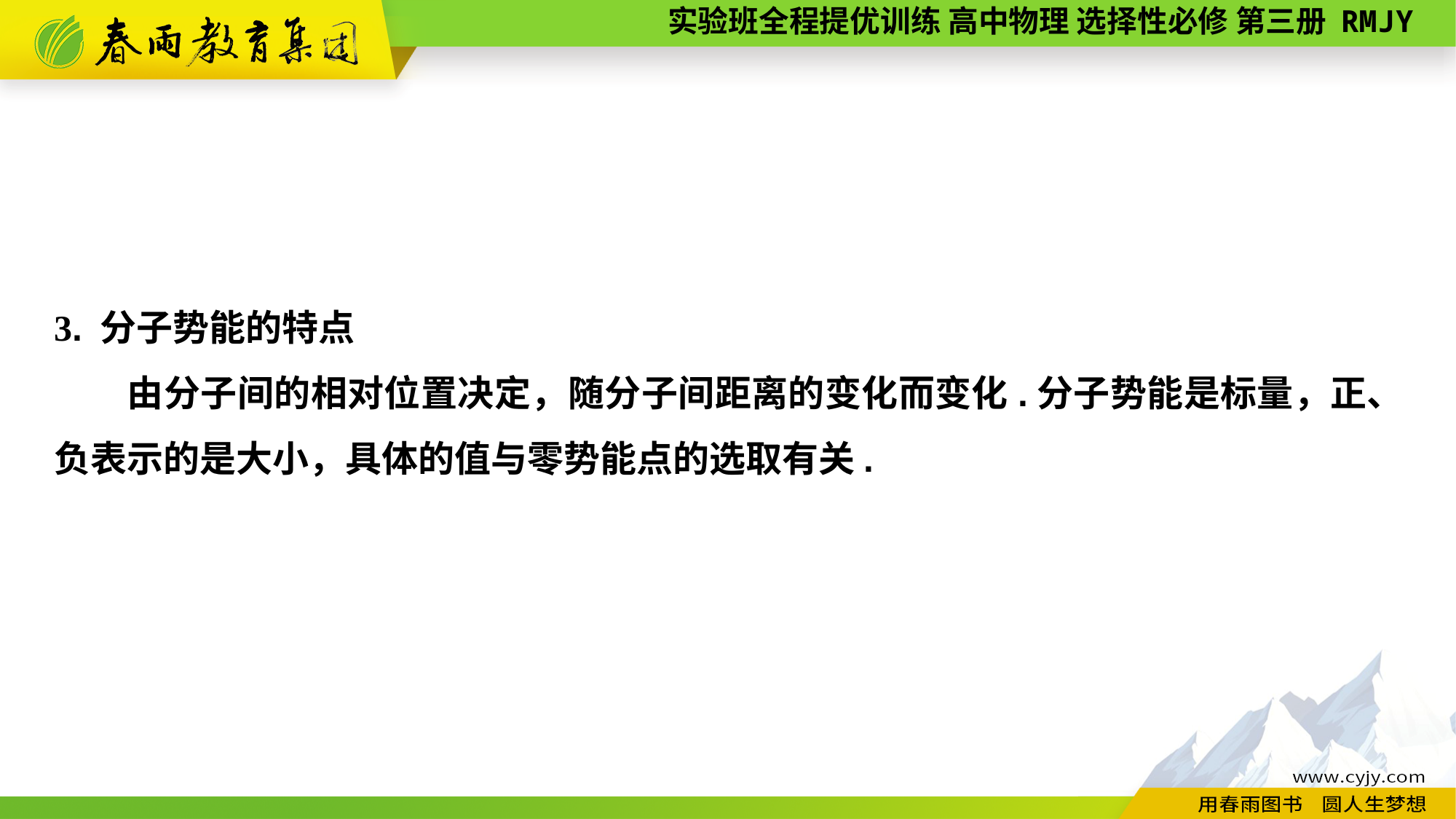

3. 分子势能的特点
　　由分子间的相对位置决定，随分子间距离的变化而变化.分子势能是标量，正、负表示的是大小，具体的值与零势能点的选取有关.